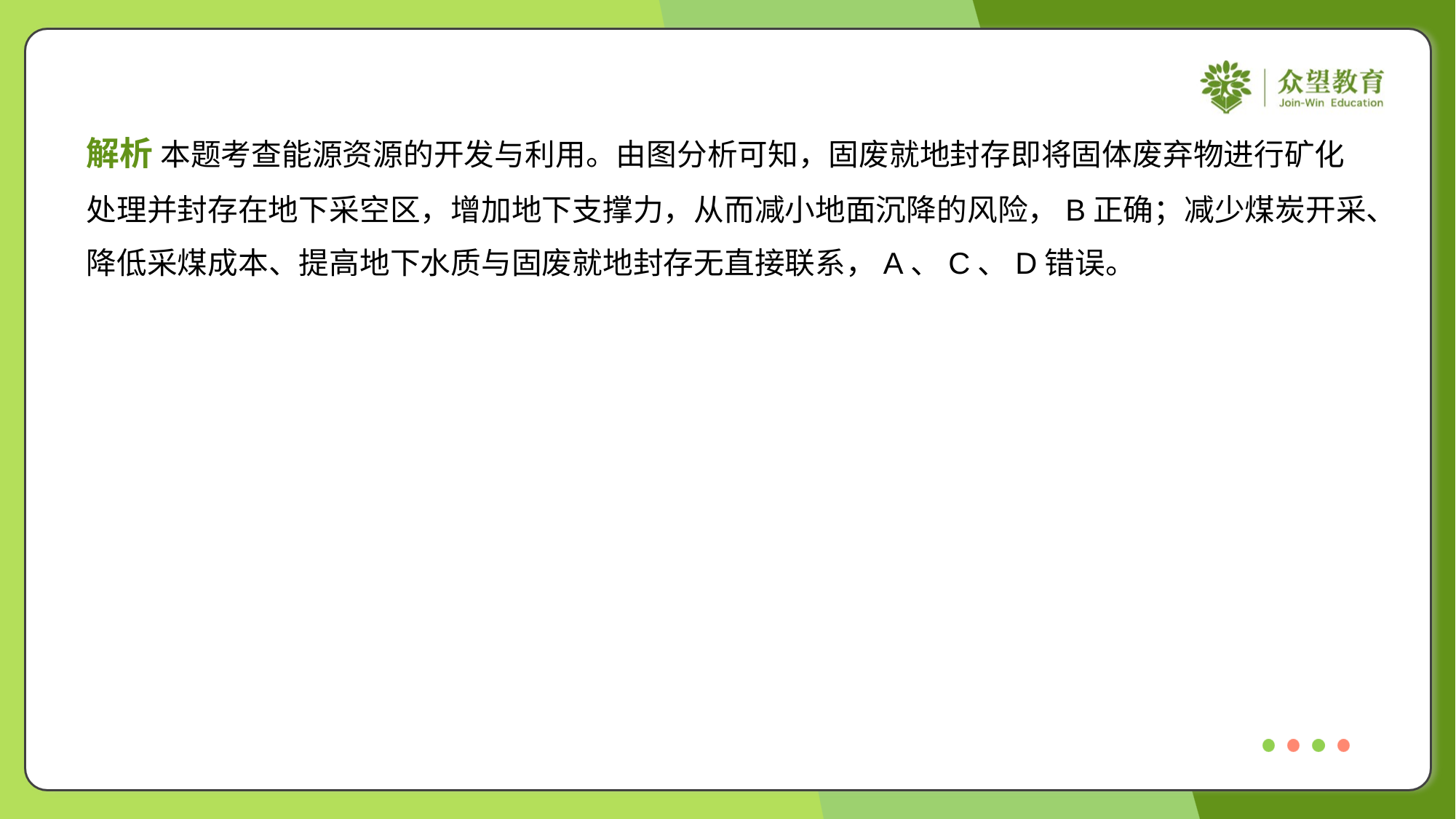

解析 本题考查能源资源的开发与利用。由图分析可知，固废就地封存即将固体废弃物进行矿化
处理并封存在地下采空区，增加地下支撑力，从而减小地面沉降的风险，B正确；减少煤炭开采、
降低采煤成本、提高地下水质与固废就地封存无直接联系，A、C、D错误。